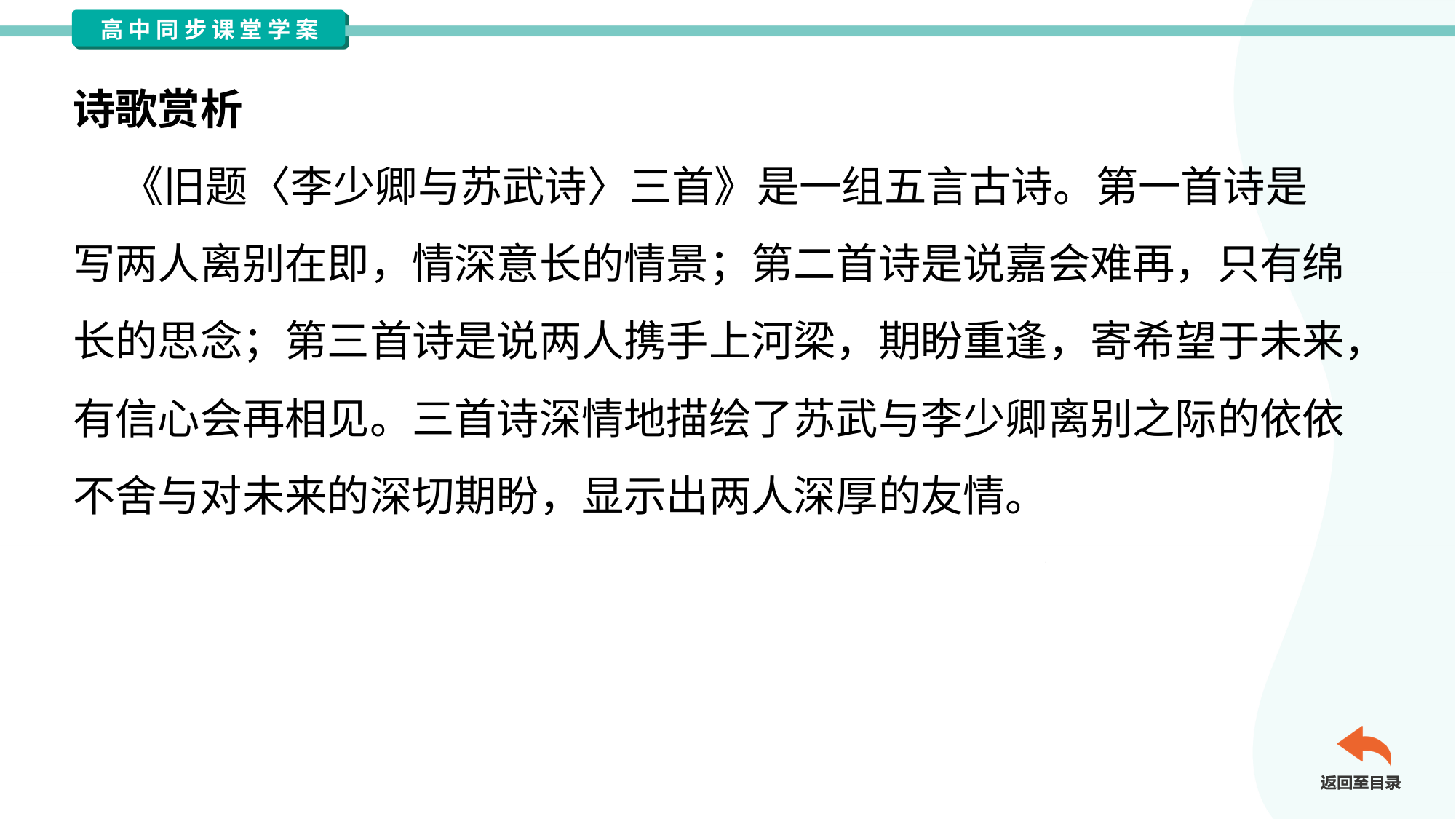

诗歌赏析
    《旧题〈李少卿与苏武诗〉三首》是一组五言古诗。第一首诗是
写两人离别在即，情深意长的情景；第二首诗是说嘉会难再，只有绵
长的思念；第三首诗是说两人携手上河梁，期盼重逢，寄希望于未来，
有信心会再相见。三首诗深情地描绘了苏武与李少卿离别之际的依依
不舍与对未来的深切期盼，显示出两人深厚的友情。